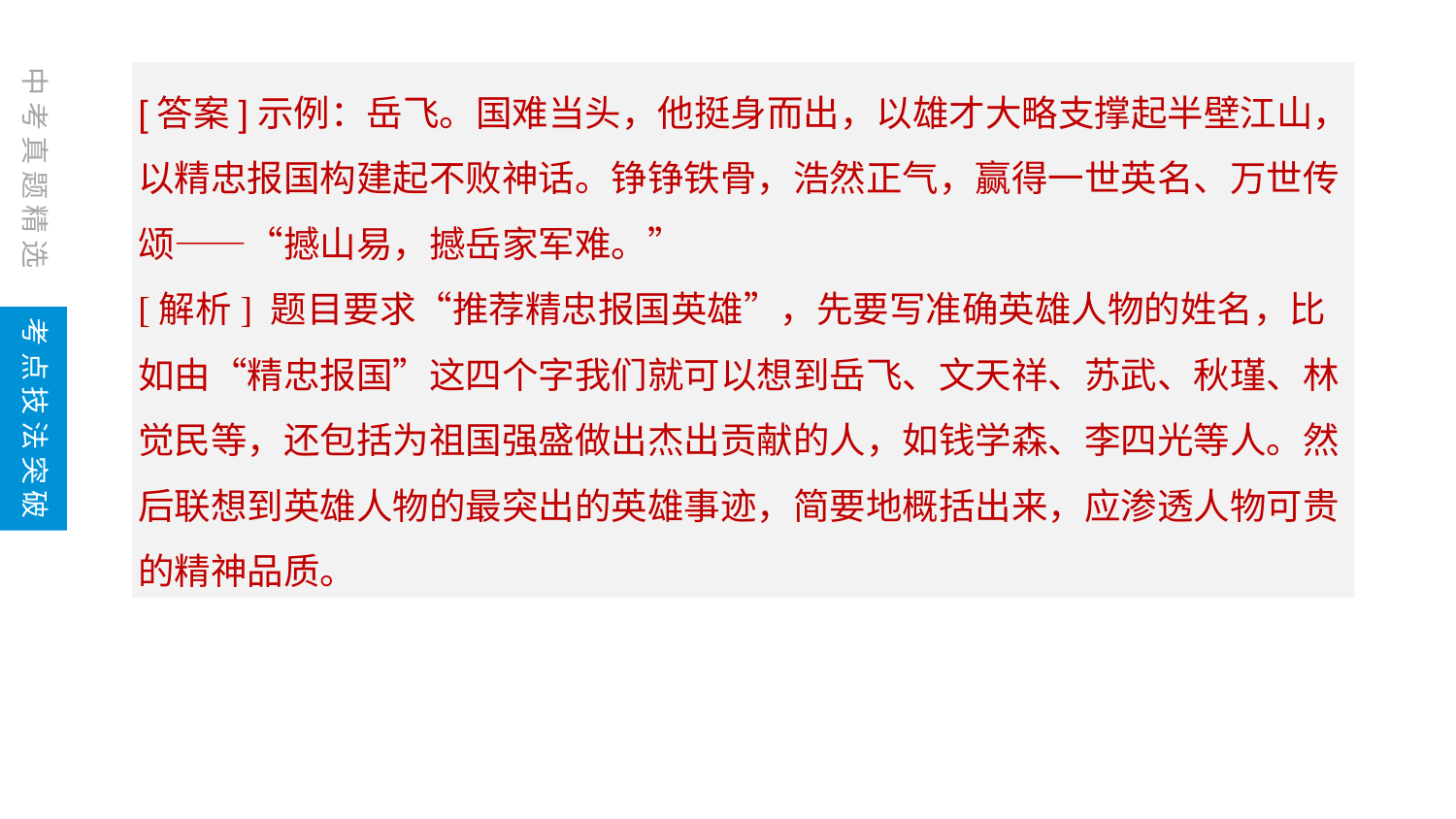

[答案]示例：岳飞。国难当头，他挺身而出，以雄才大略支撑起半壁江山，以精忠报国构建起不败神话。铮铮铁骨，浩然正气，赢得一世英名、万世传颂——“撼山易，撼岳家军难。”
[解析] 题目要求“推荐精忠报国英雄”，先要写准确英雄人物的姓名，比如由“精忠报国”这四个字我们就可以想到岳飞、文天祥、苏武、秋瑾、林觉民等，还包括为祖国强盛做出杰出贡献的人，如钱学森、李四光等人。然后联想到英雄人物的最突出的英雄事迹，简要地概括出来，应渗透人物可贵的精神品质。